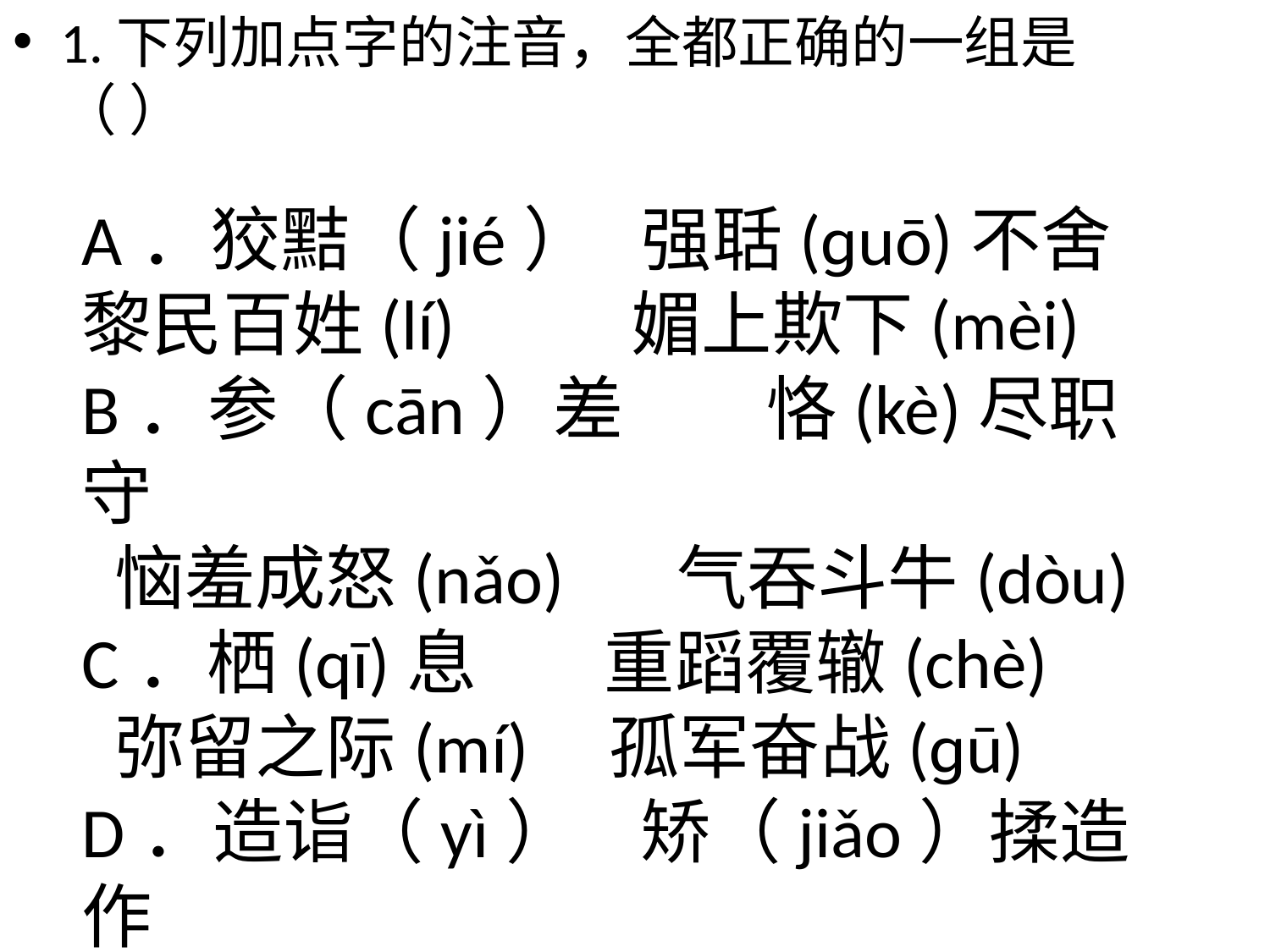

1.下列加点字的注音，全都正确的一组是（ ）
A．狡黠（jié）   强聒(ɡuō)不舍
黎民百姓(lí)          媚上欺下(mèi)
B．参（cān）差         恪(kè)尽职守
 恼羞成怒(nǎo)      气吞斗牛(dòu)
C．栖(qī)息        重蹈覆辙(chè)
 弥留之际(mí)    孤军奋战(ɡū)
D．造诣（yì）    矫（jiǎo）揉造作
刻骨铭mínɡ心       涕泗 (sì)横流